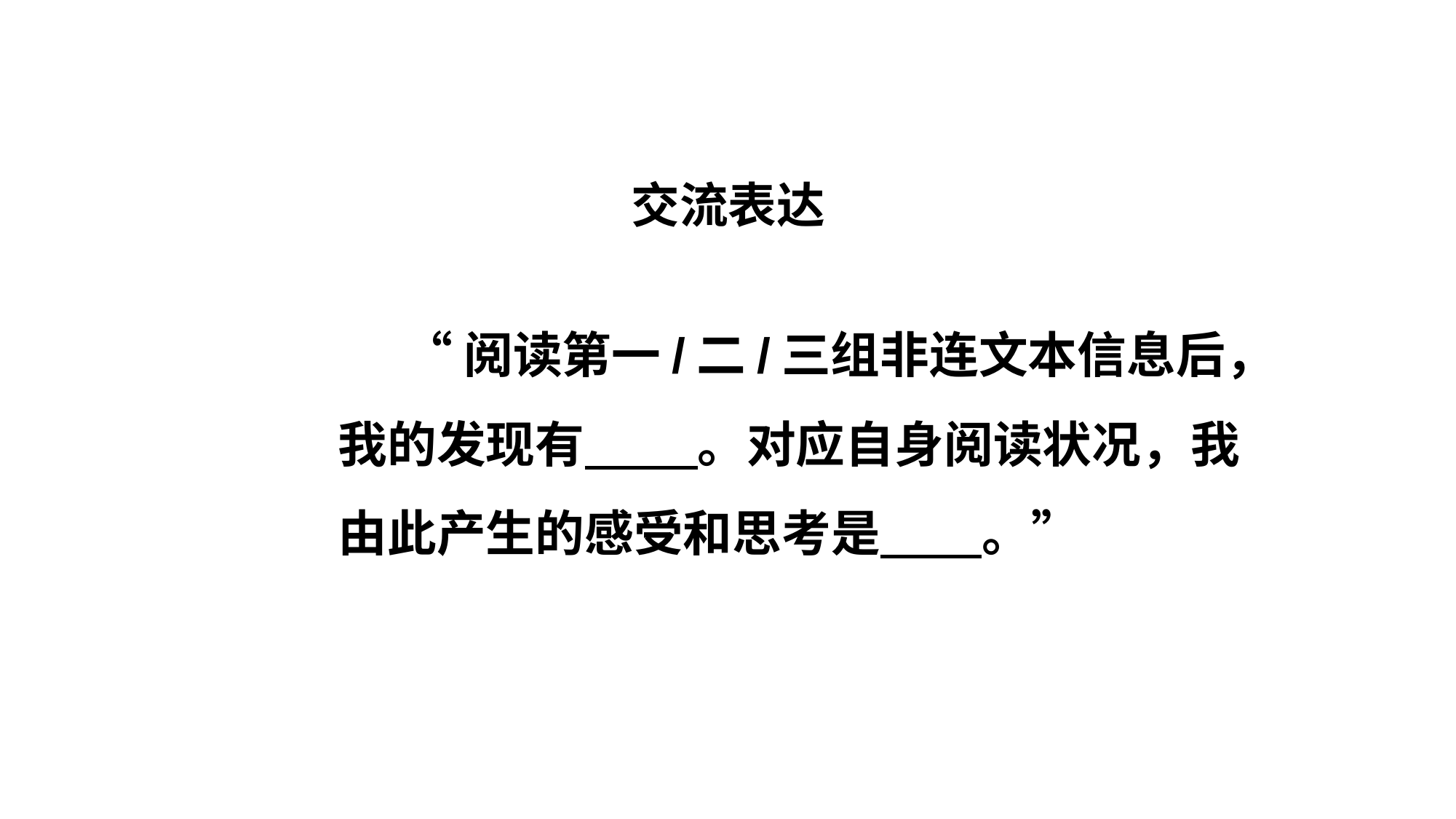

交流表达
      “阅读第一/二/三组非连文本信息后，我的发现有          。对应自身阅读状况，我由此产生的感受和思考是         。”